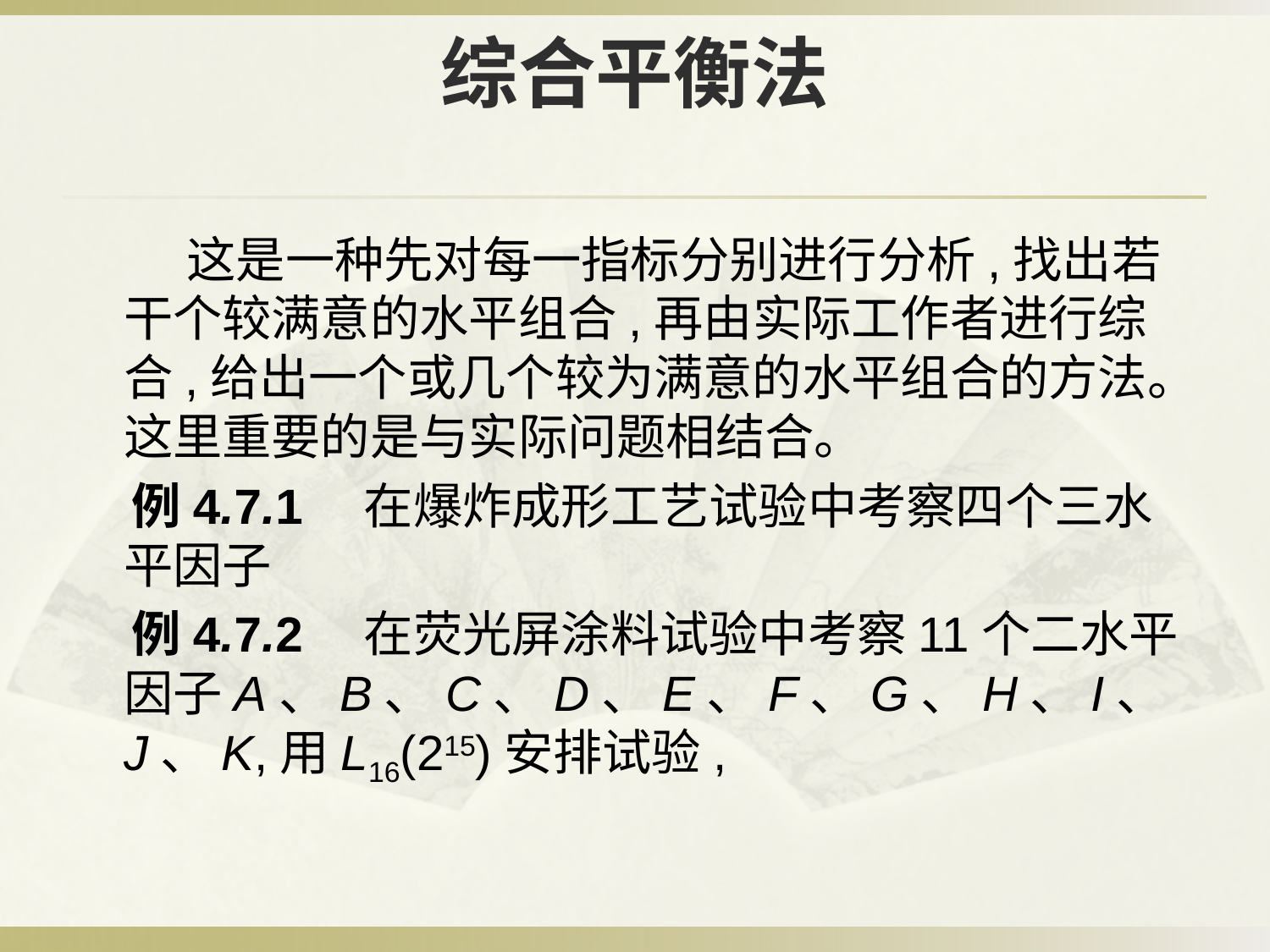

# 综合平衡法
         这是一种先对每一指标分别进行分析,找出若干个较满意的水平组合,再由实际工作者进行综合,给出一个或几个较为满意的水平组合的方法。这里重要的是与实际问题相结合。
    例4.7.1　在爆炸成形工艺试验中考察四个三水平因子
    例4.7.2　在荧光屏涂料试验中考察11个二水平因子A、B、C、D、E、F、G、H、I、J、K,用L16(215)安排试验,